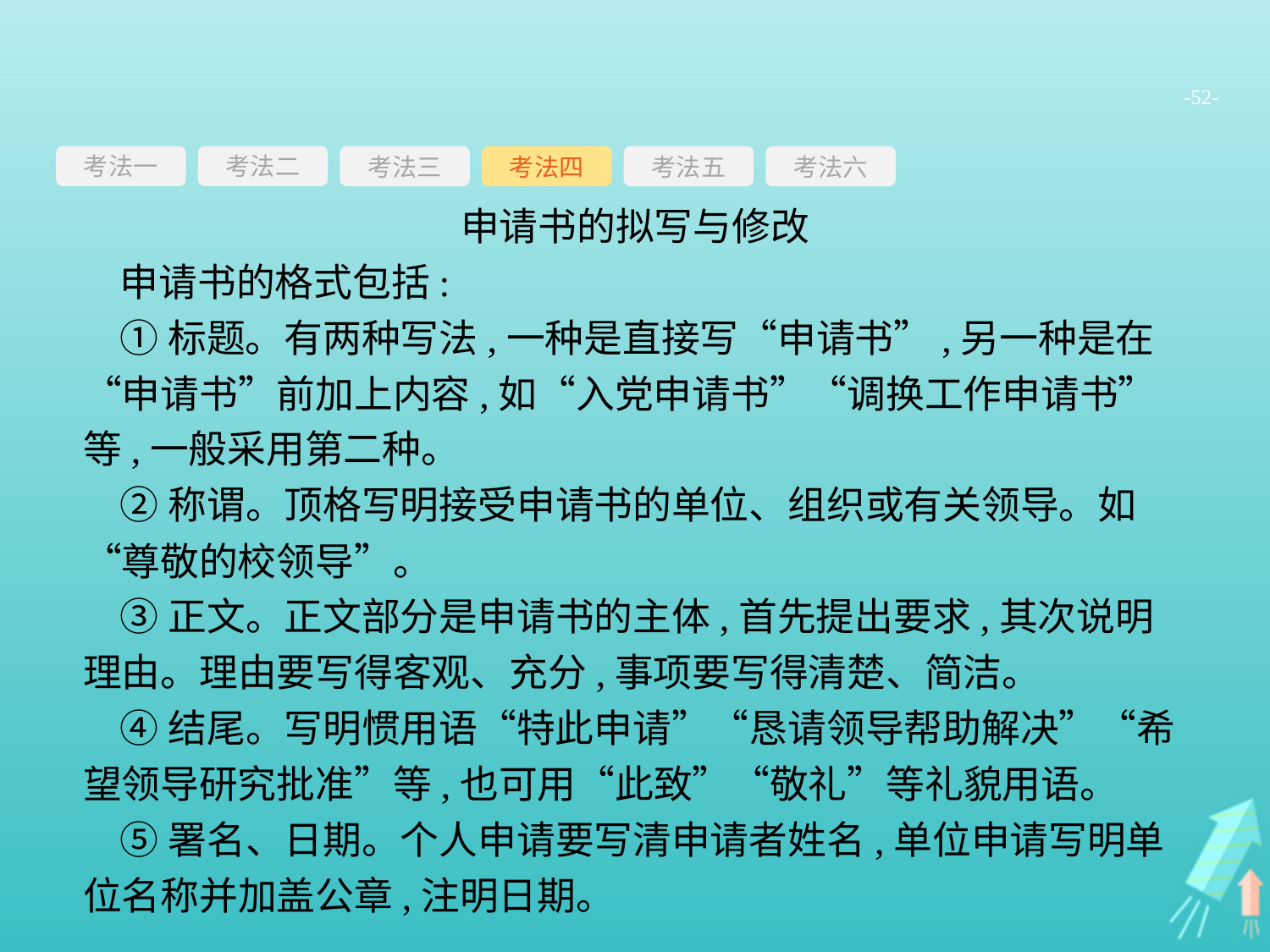

-52-
考法一
考法三
考法四
考法五
考法六
考法二
申请书的拟写与修改
申请书的格式包括:
①标题。有两种写法,一种是直接写“申请书”,另一种是在“申请书”前加上内容,如“入党申请书”“调换工作申请书”等,一般采用第二种。
②称谓。顶格写明接受申请书的单位、组织或有关领导。如“尊敬的校领导”。
③正文。正文部分是申请书的主体,首先提出要求,其次说明理由。理由要写得客观、充分,事项要写得清楚、简洁。
④结尾。写明惯用语“特此申请”“恳请领导帮助解决”“希望领导研究批准”等,也可用“此致”“敬礼”等礼貌用语。
⑤署名、日期。个人申请要写清申请者姓名,单位申请写明单位名称并加盖公章,注明日期。